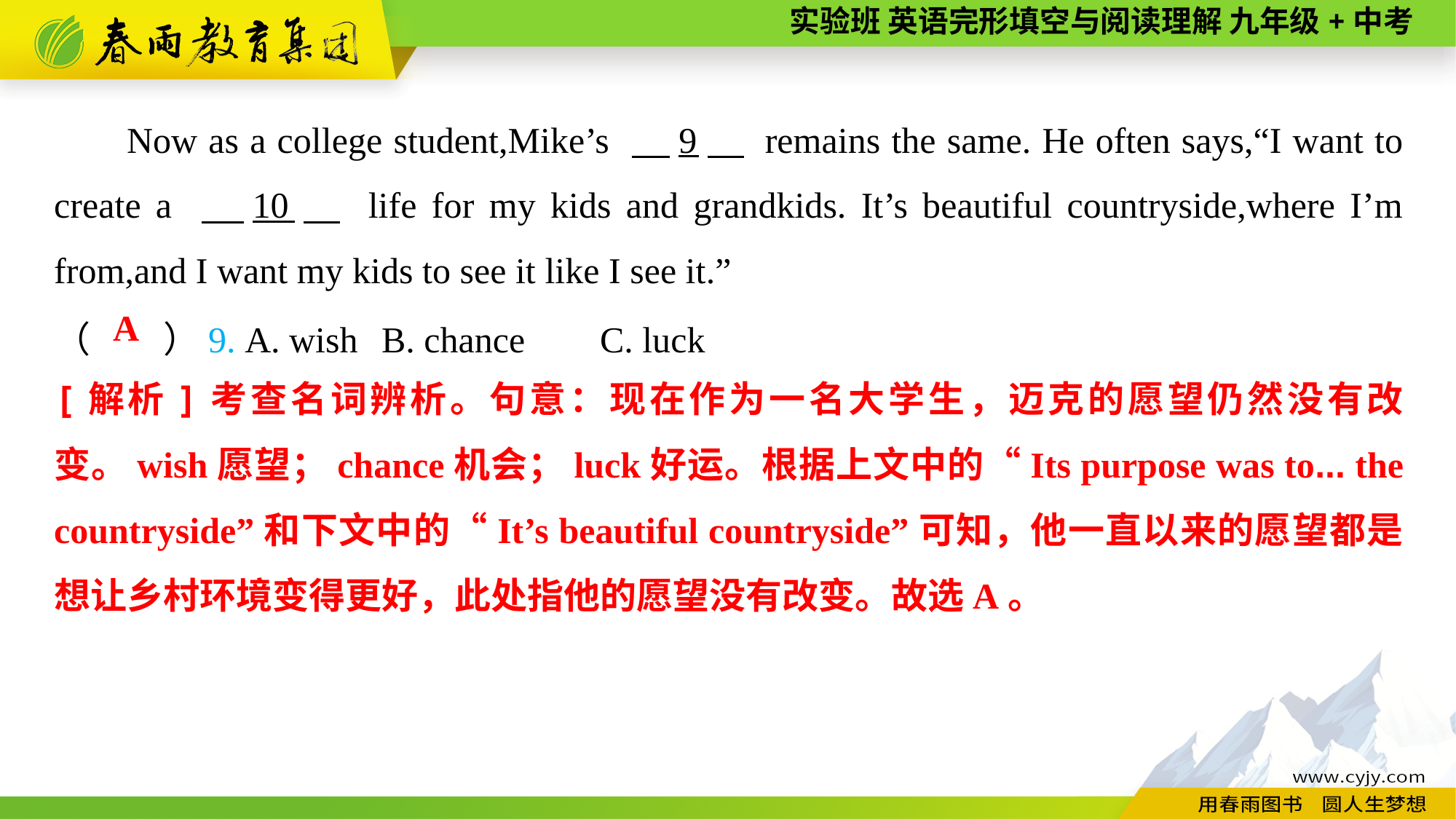

Now as a college student,Mike’s 　9　 remains the same. He often says,“I want to create a 　10　 life for my kids and grandkids. It’s beautiful countryside,where I’m from,and I want my kids to see it like I see it.”
（　　）9. A. wish	B. chance	C. luck
A
[解析]考查名词辨析。句意：现在作为一名大学生，迈克的愿望仍然没有改变。wish愿望；chance机会；luck好运。根据上文中的“Its purpose was to... the countryside”和下文中的“It’s beautiful countryside”可知，他一直以来的愿望都是想让乡村环境变得更好，此处指他的愿望没有改变。故选A。